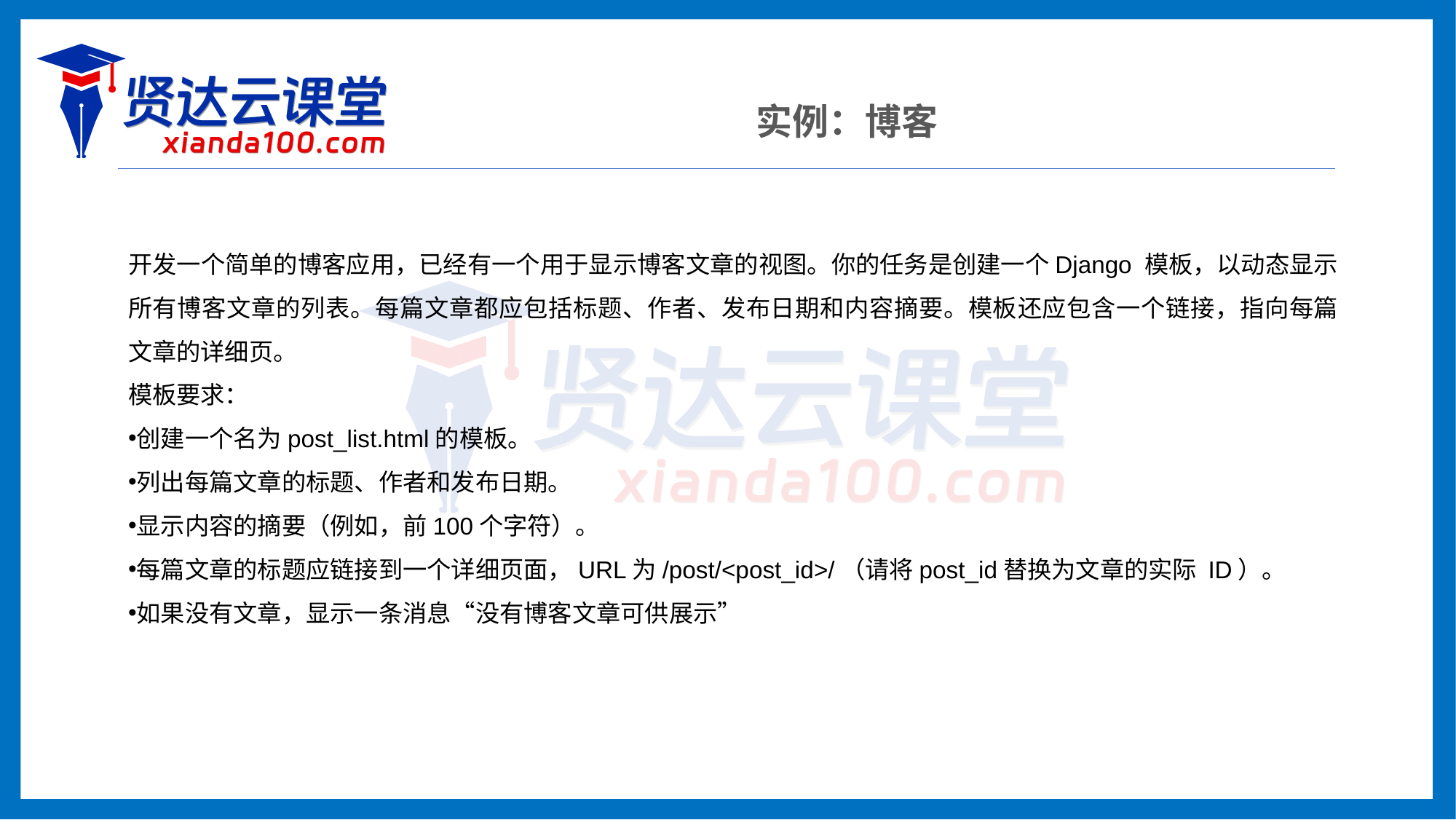

实例：博客
开发一个简单的博客应用，已经有一个用于显示博客文章的视图。你的任务是创建一个Django 模板，以动态显示所有博客文章的列表。每篇文章都应包括标题、作者、发布日期和内容摘要。模板还应包含一个链接，指向每篇文章的详细页。
模板要求：
创建一个名为post_list.html的模板。
列出每篇文章的标题、作者和发布日期。
显示内容的摘要（例如，前100个字符）。
每篇文章的标题应链接到一个详细页面，URL为/post/<post_id>/（请将post_id替换为文章的实际 ID）。
如果没有文章，显示一条消息“没有博客文章可供展示”